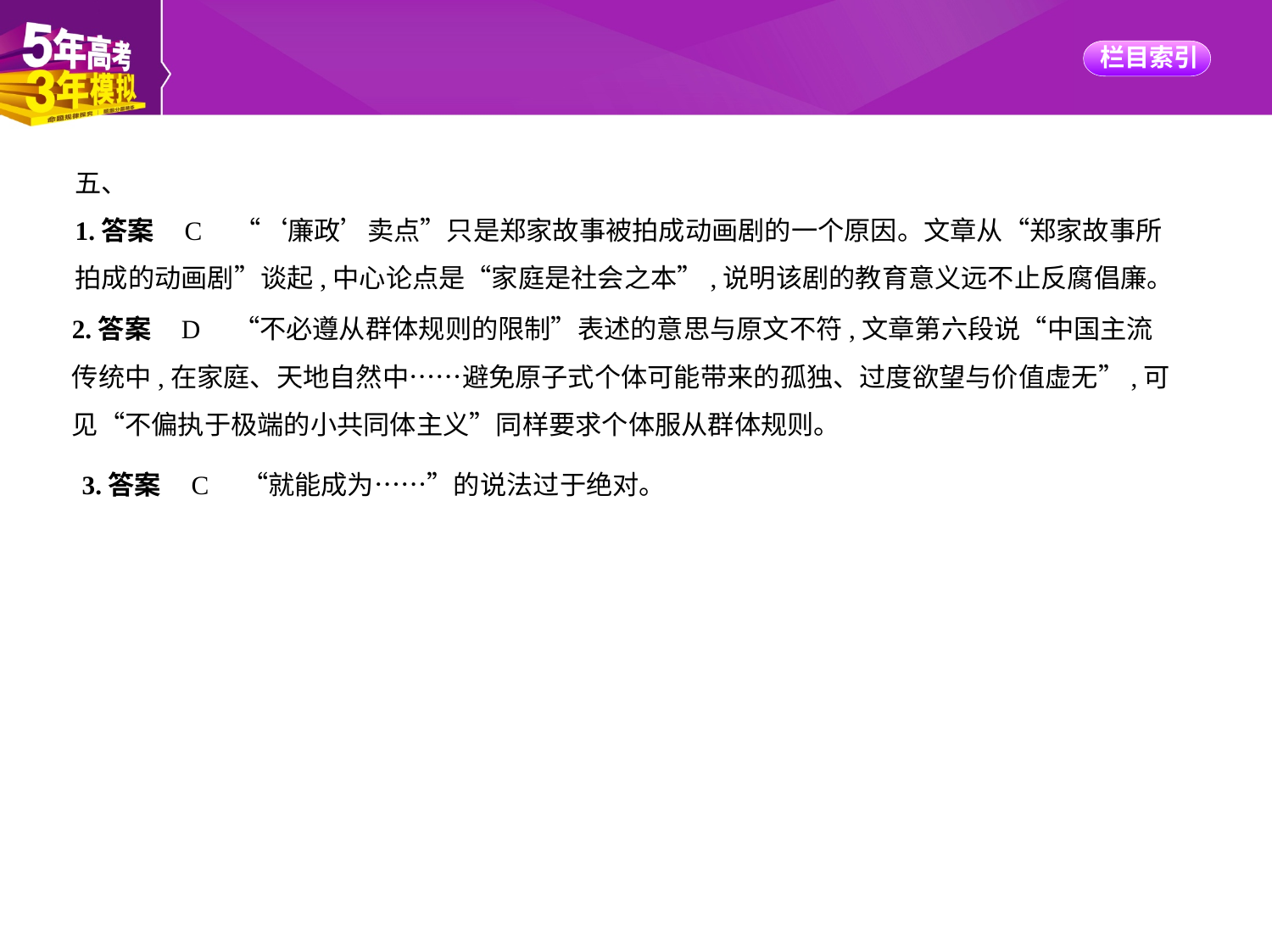

五、
1.答案    C　“‘廉政’卖点”只是郑家故事被拍成动画剧的一个原因。文章从“郑家故事所
拍成的动画剧”谈起,中心论点是“家庭是社会之本”,说明该剧的教育意义远不止反腐倡廉。
2.答案    D　“不必遵从群体规则的限制”表述的意思与原文不符,文章第六段说“中国主流
传统中,在家庭、天地自然中……避免原子式个体可能带来的孤独、过度欲望与价值虚无”,可
见“不偏执于极端的小共同体主义”同样要求个体服从群体规则。
3.答案    C　“就能成为……”的说法过于绝对。